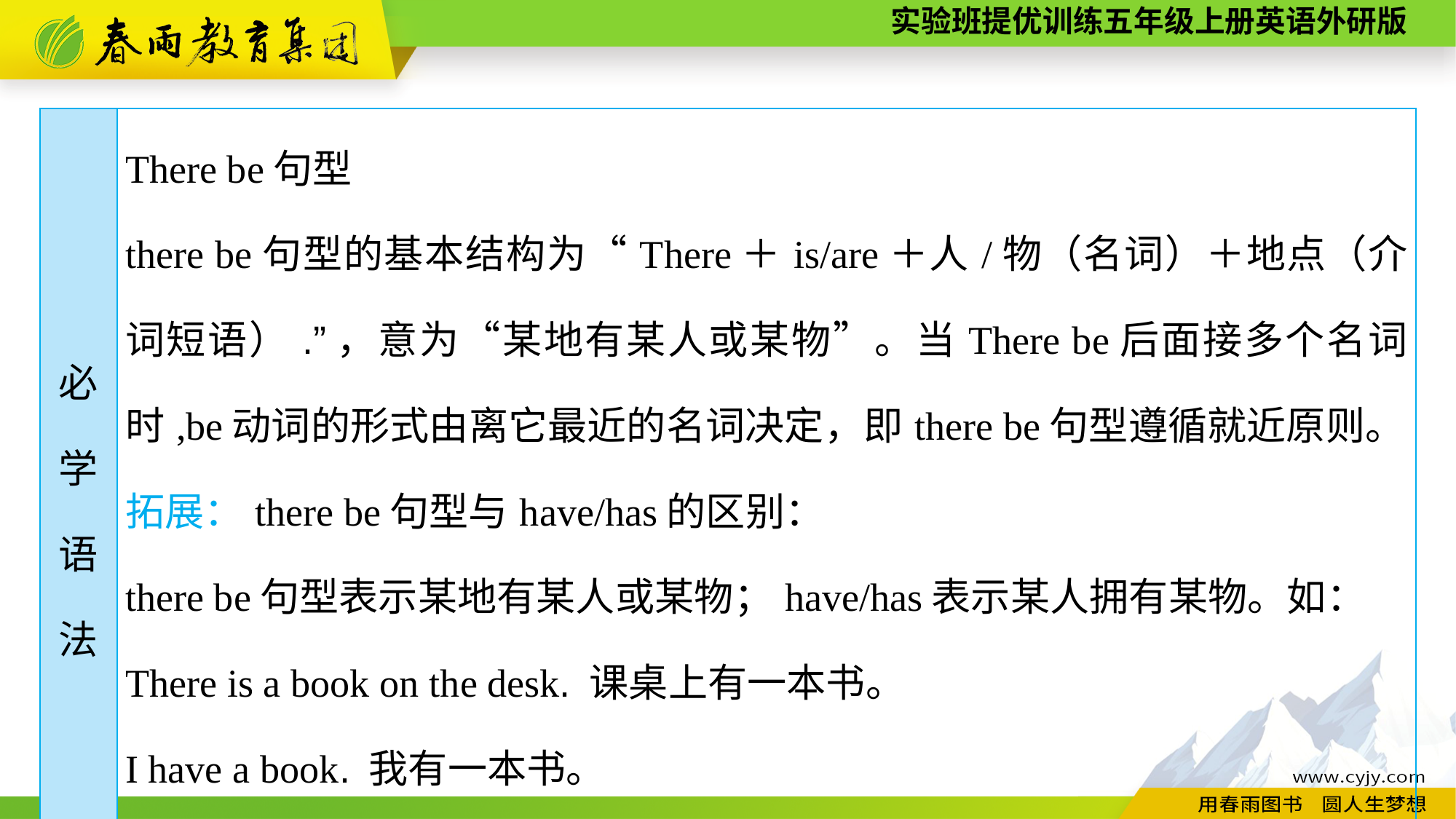

| 必 学 语 法 | There be句型 there be句型的基本结构为“There＋is/are＋人/物（名词）＋地点（介词短语）.”，意为“某地有某人或某物”。当There be后面接多个名词时,be动词的形式由离它最近的名词决定，即there be句型遵循就近原则。 拓展：there be句型与have/has的区别： there be句型表示某地有某人或某物；have/has表示某人拥有某物。如： There is a book on the desk. 课桌上有一本书。 I have a book. 我有一本书。 Tom has a book. 汤姆有一本书。 |
| --- | --- |